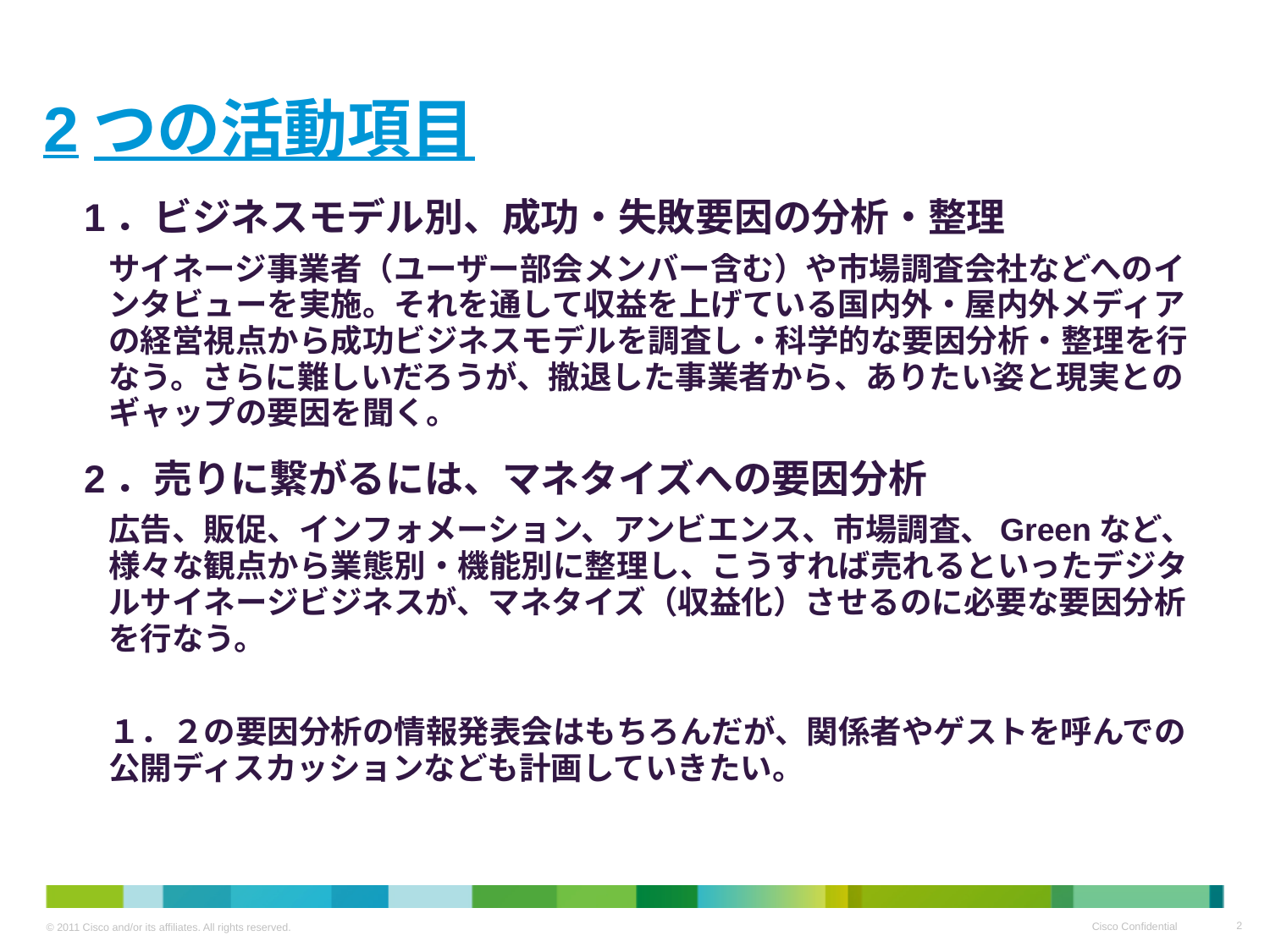

# 2つの活動項目
1．ビジネスモデル別、成功・失敗要因の分析・整理
サイネージ事業者（ユーザー部会メンバー含む）や市場調査会社などへのインタビューを実施。それを通して収益を上げている国内外・屋内外メディアの経営視点から成功ビジネスモデルを調査し・科学的な要因分析・整理を行なう。さらに難しいだろうが、撤退した事業者から、ありたい姿と現実とのギャップの要因を聞く。
2．売りに繋がるには、マネタイズへの要因分析
広告、販促、インフォメーション、アンビエンス、市場調査、Greenなど、様々な観点から業態別・機能別に整理し、こうすれば売れるといったデジタルサイネージビジネスが、マネタイズ（収益化）させるのに必要な要因分析を行なう。

１．２の要因分析の情報発表会はもちろんだが、関係者やゲストを呼んでの公開ディスカッションなども計画していきたい。